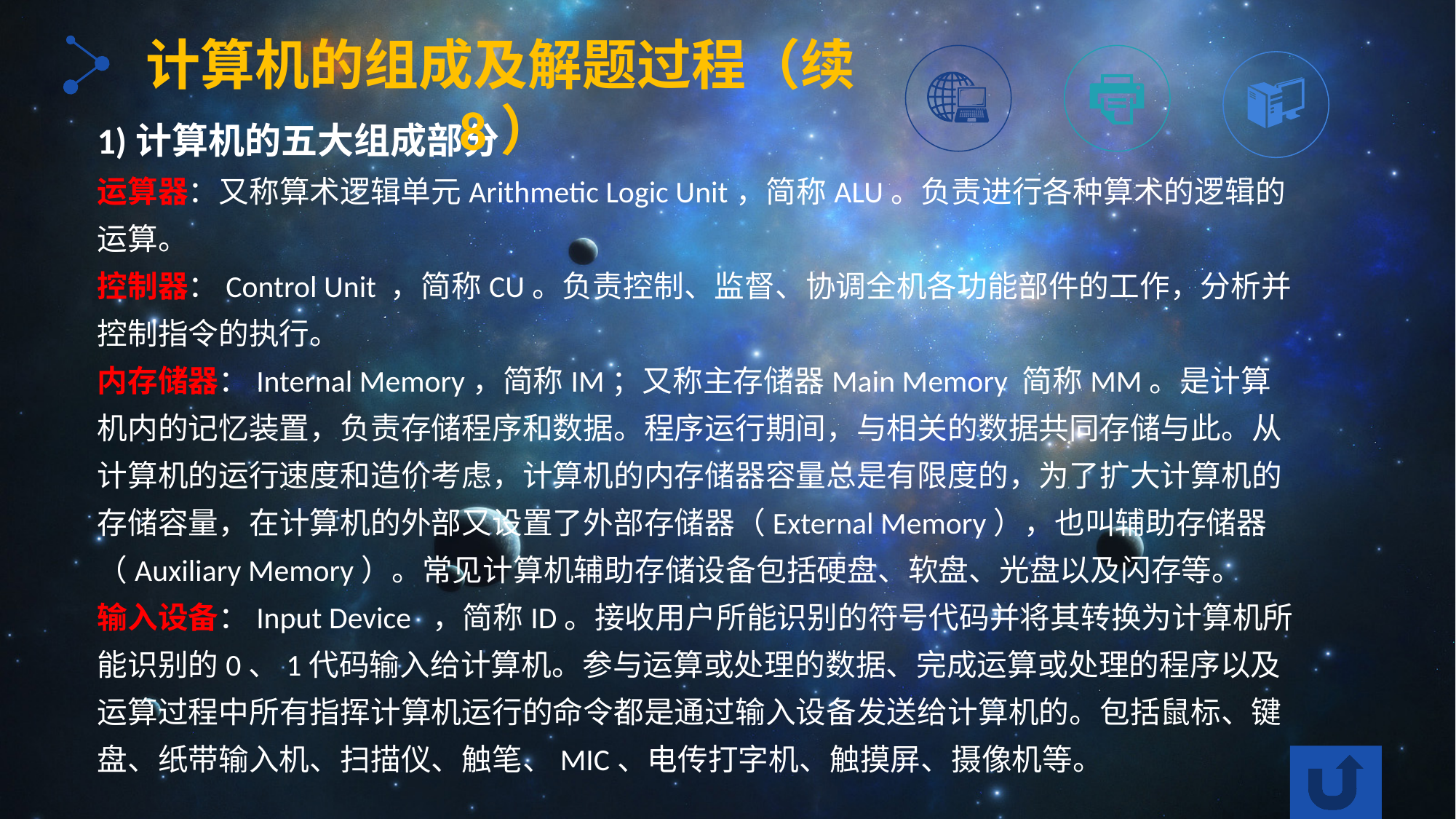

计算机的组成及解题过程（续8）

1)计算机的五大组成部分
运算器：又称算术逻辑单元Arithmetic Logic Unit，简称ALU。负责进行各种算术的逻辑的运算。
控制器：Control Unit ，简称CU。负责控制、监督、协调全机各功能部件的工作，分析并控制指令的执行。
内存储器：Internal Memory，简称IM；又称主存储器Main Memory 简称MM。是计算机内的记忆装置，负责存储程序和数据。程序运行期间，与相关的数据共同存储与此。从计算机的运行速度和造价考虑，计算机的内存储器容量总是有限度的，为了扩大计算机的存储容量，在计算机的外部又设置了外部存储器（External Memory），也叫辅助存储器（Auxiliary Memory）。常见计算机辅助存储设备包括硬盘、软盘、光盘以及闪存等。
输入设备：Input Device  ，简称ID。接收用户所能识别的符号代码并将其转换为计算机所能识别的0、1代码输入给计算机。参与运算或处理的数据、完成运算或处理的程序以及运算过程中所有指挥计算机运行的命令都是通过输入设备发送给计算机的。包括鼠标、键盘、纸带输入机、扫描仪、触笔、MIC、电传打字机、触摸屏、摄像机等。